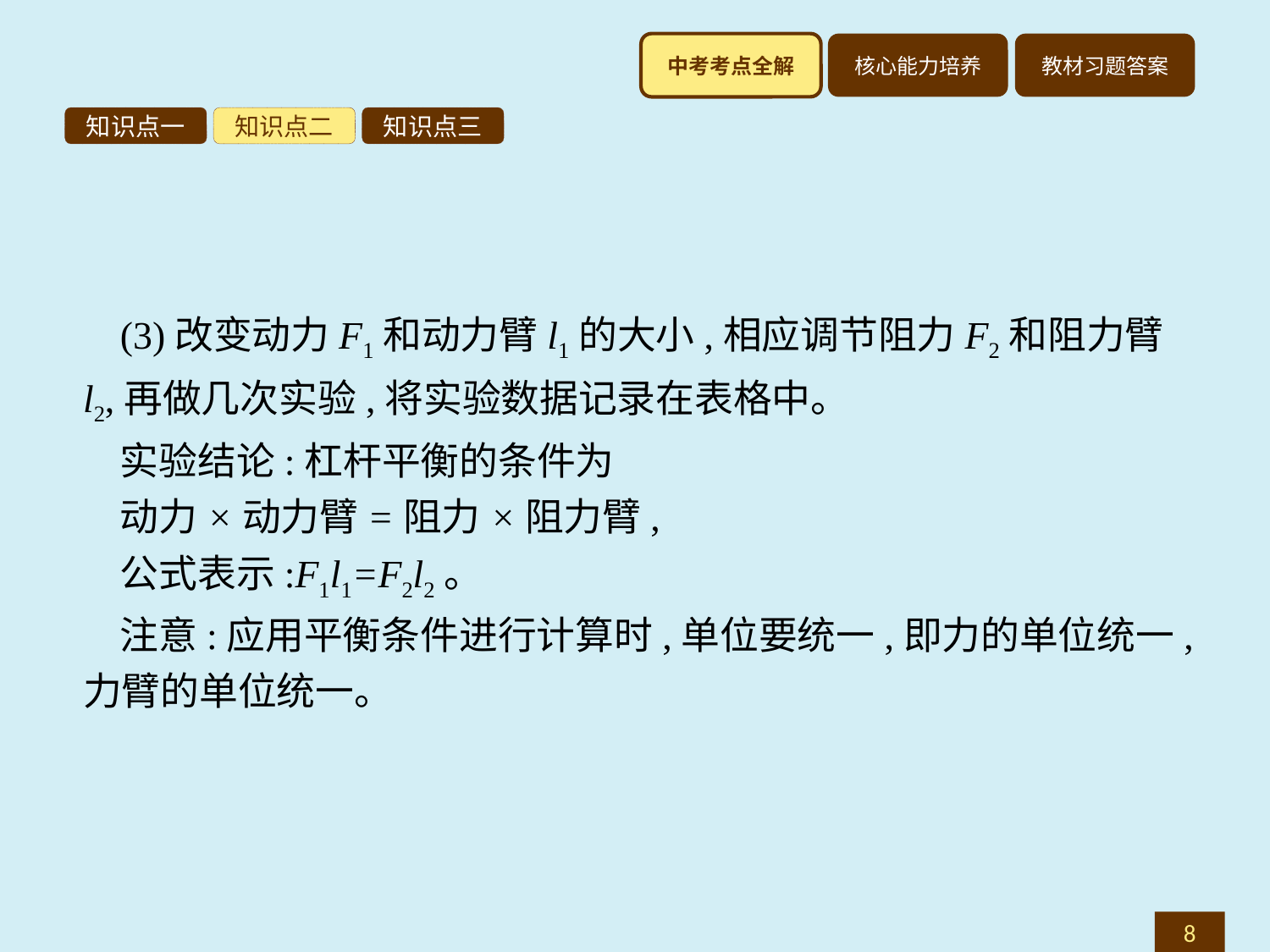

知识点一
知识点二
知识点三
(3)改变动力F1和动力臂l1的大小,相应调节阻力F2和阻力臂l2,再做几次实验,将实验数据记录在表格中。
实验结论:杠杆平衡的条件为
动力×动力臂=阻力×阻力臂,
公式表示:F1l1=F2l2。
注意:应用平衡条件进行计算时,单位要统一,即力的单位统一,力臂的单位统一。